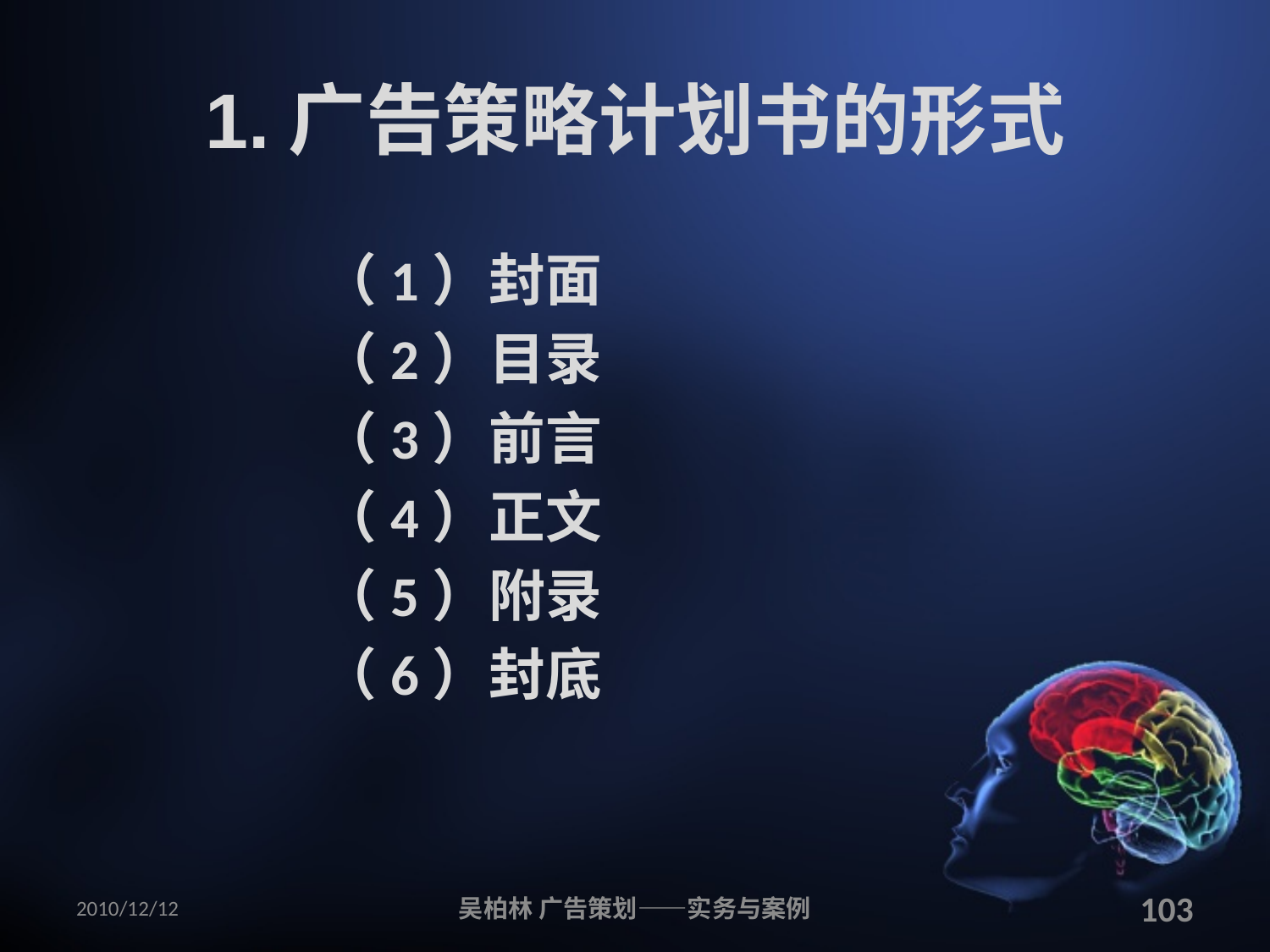

# 1.广告策略计划书的形式
（1）封面
（2）目录
（3）前言
（4）正文
（5）附录
（6）封底
2010/12/12
吴柏林 广告策划——实务与案例
103